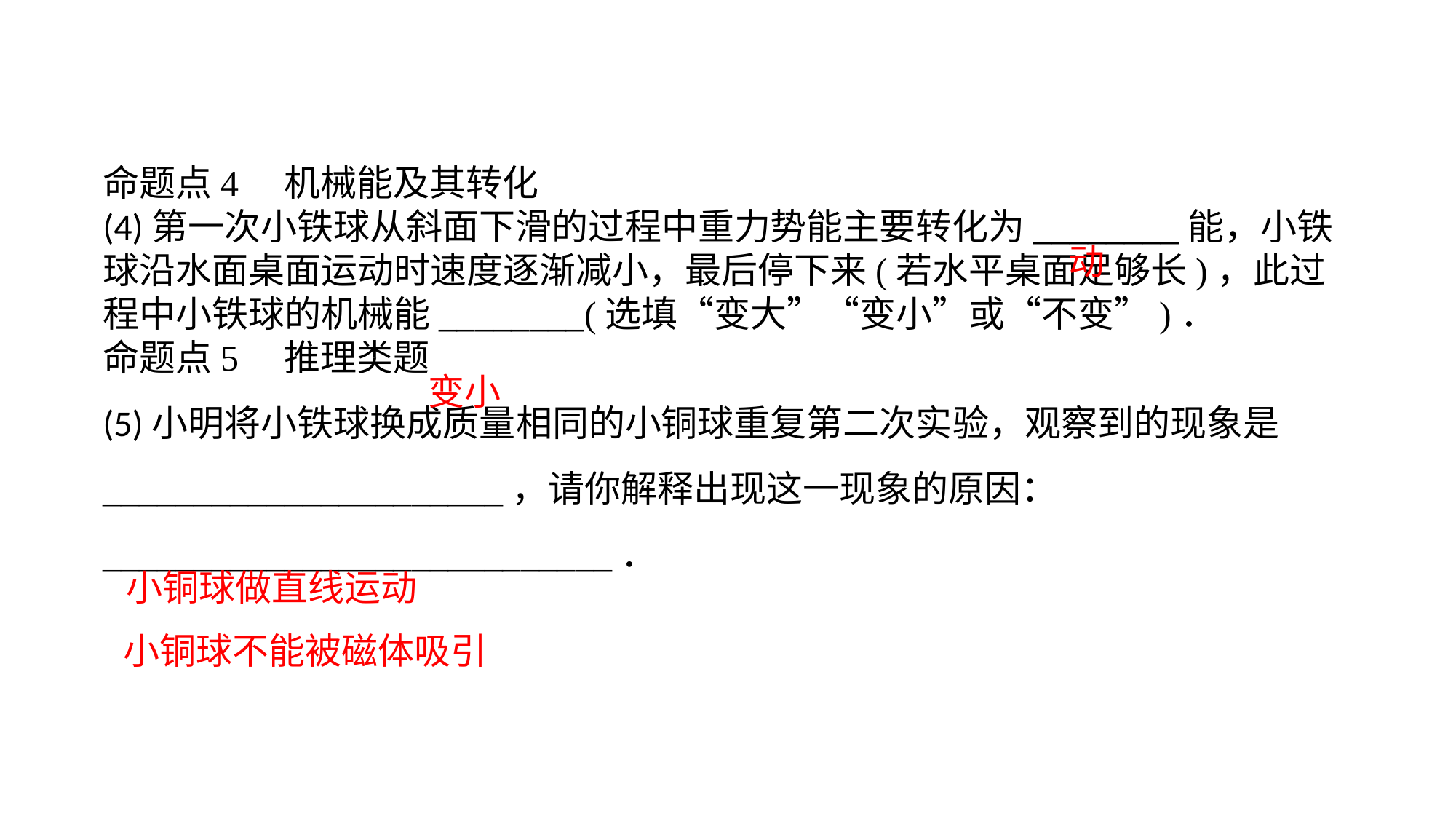

命题点4　机械能及其转化(4)第一次小铁球从斜面下滑的过程中重力势能主要转化为________能，小铁球沿水面桌面运动时速度逐渐减小，最后停下来(若水平桌面足够长)，此过程中小铁球的机械能________(选填“变大”“变小”或“不变”)．命题点5　推理类题(5)小明将小铁球换成质量相同的小铜球重复第二次实验，观察到的现象是______________________，请你解释出现这一现象的原因：____________________________．
动
变小
小铜球做直线运动
小铜球不能被磁体吸引